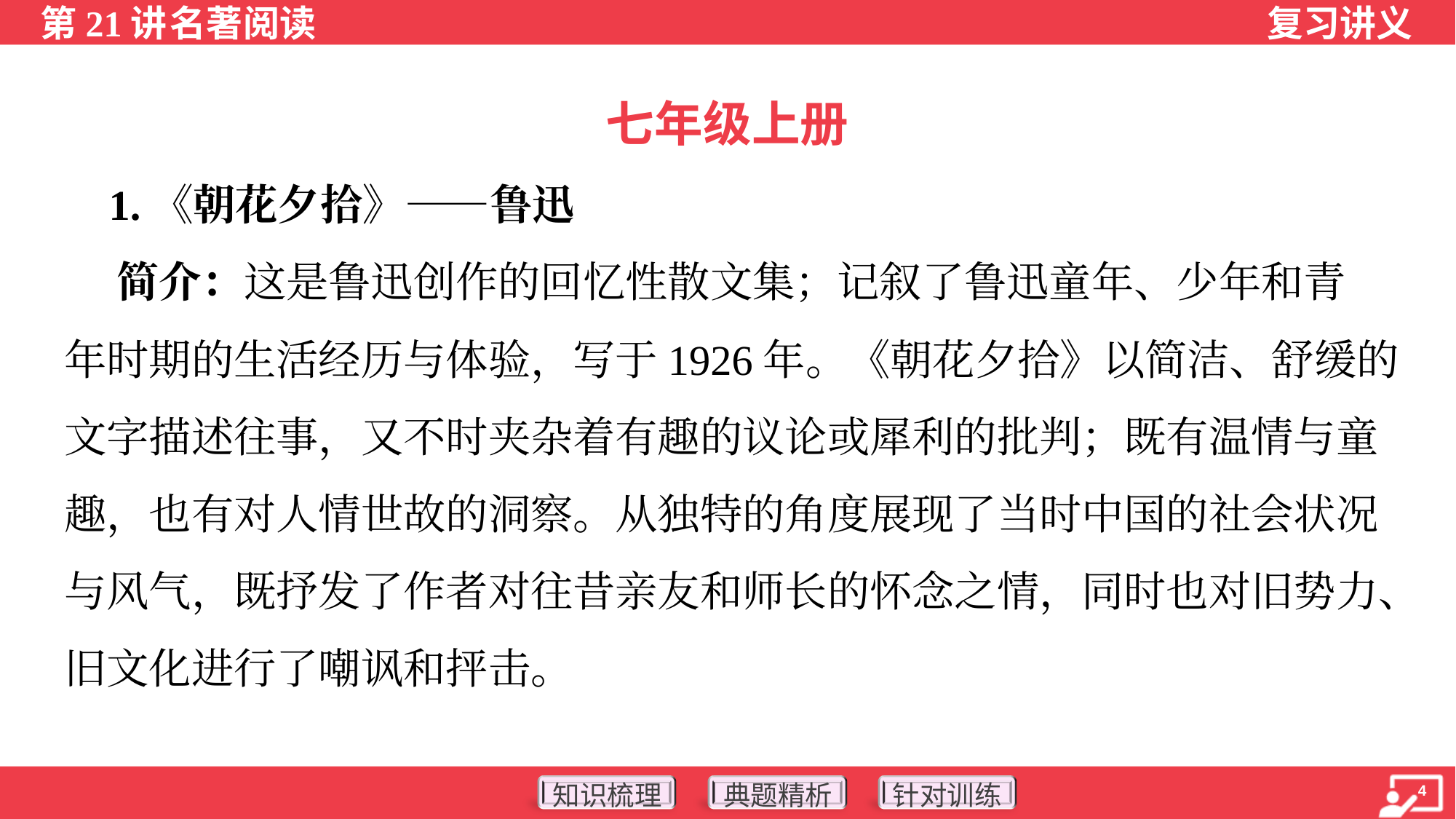

七年级上册
    1.《朝花夕拾》——鲁迅
    简介：这是鲁迅创作的回忆性散文集；记叙了鲁迅童年、少年和青
年时期的生活经历与体验，写于1926年。《朝花夕拾》以简洁、舒缓的
文字描述往事，又不时夹杂着有趣的议论或犀利的批判；既有温情与童
趣，也有对人情世故的洞察。从独特的角度展现了当时中国的社会状况
与风气，既抒发了作者对往昔亲友和师长的怀念之情，同时也对旧势力、
旧文化进行了嘲讽和抨击。